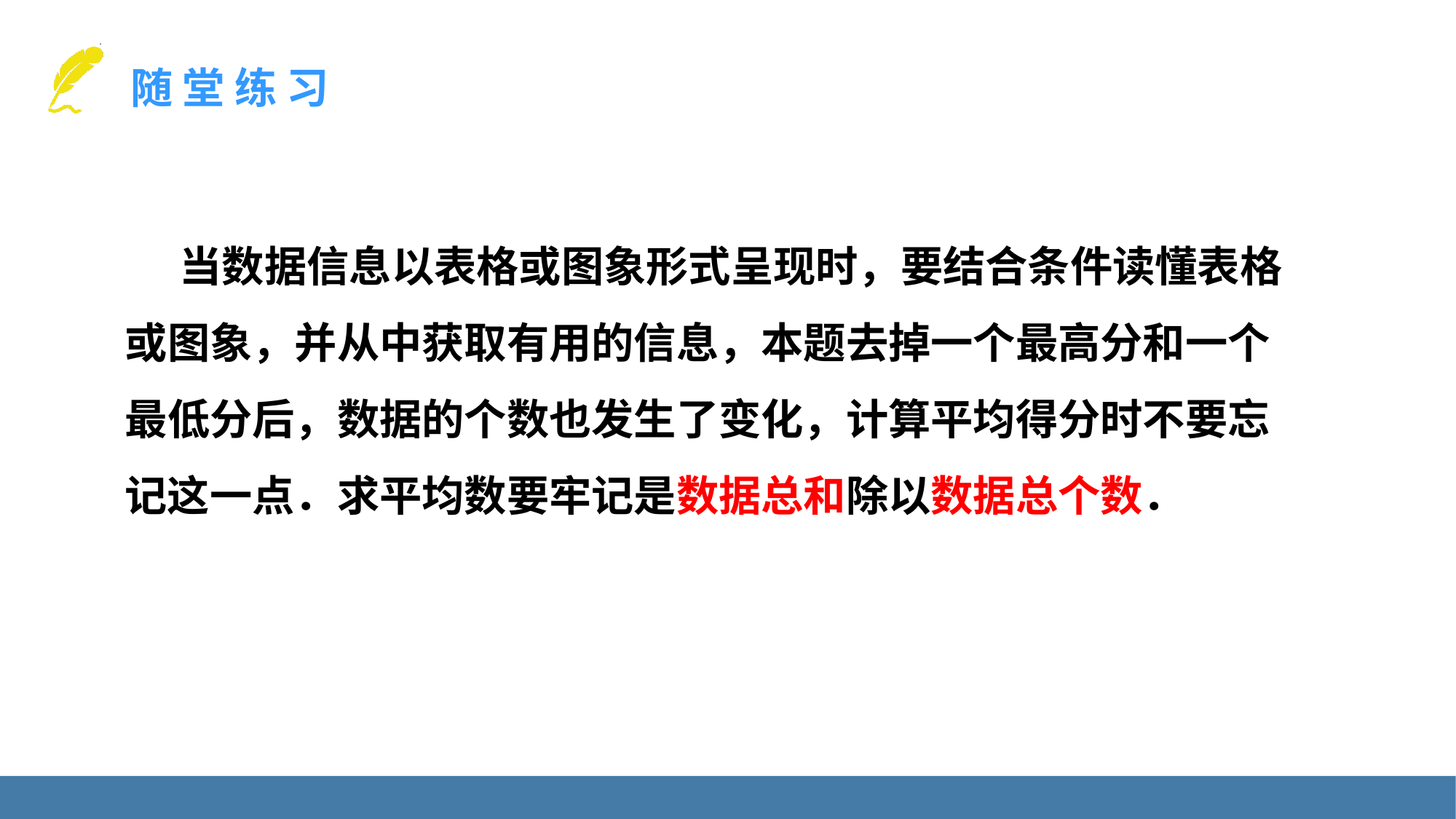

当数据信息以表格或图象形式呈现时，要结合条件读懂表格或图象，并从中获取有用的信息，本题去掉一个最高分和一个最低分后，数据的个数也发生了变化，计算平均得分时不要忘记这一点．求平均数要牢记是数据总和除以数据总个数．